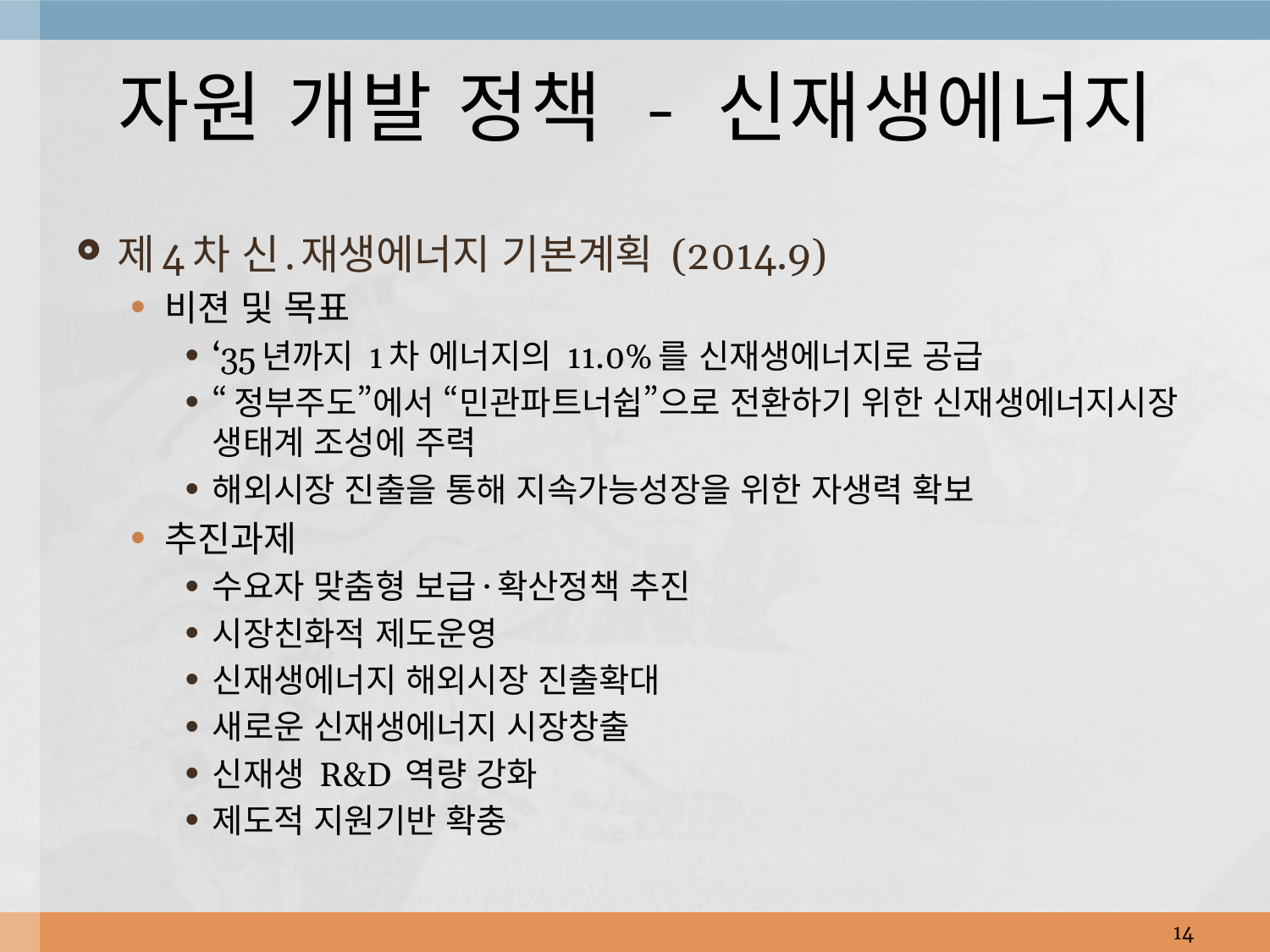

# 자원 개발 정책 - 신재생에너지
제4차 신․재생에너지 기본계획 (2014.9)
비젼 및 목표
‘35년까지 1차 에너지의 11.0%를 신재생에너지로 공급
“정부주도”에서 “민관파트너쉽”으로 전환하기 위한 신재생에너지시장 생태계 조성에 주력
해외시장 진출을 통해 지속가능성장을 위한 자생력 확보
추진과제
수요자 맞춤형 보급·확산정책 추진
시장친화적 제도운영
신재생에너지 해외시장 진출확대
새로운 신재생에너지 시장창출
신재생 R&D 역량 강화
제도적 지원기반 확충

14